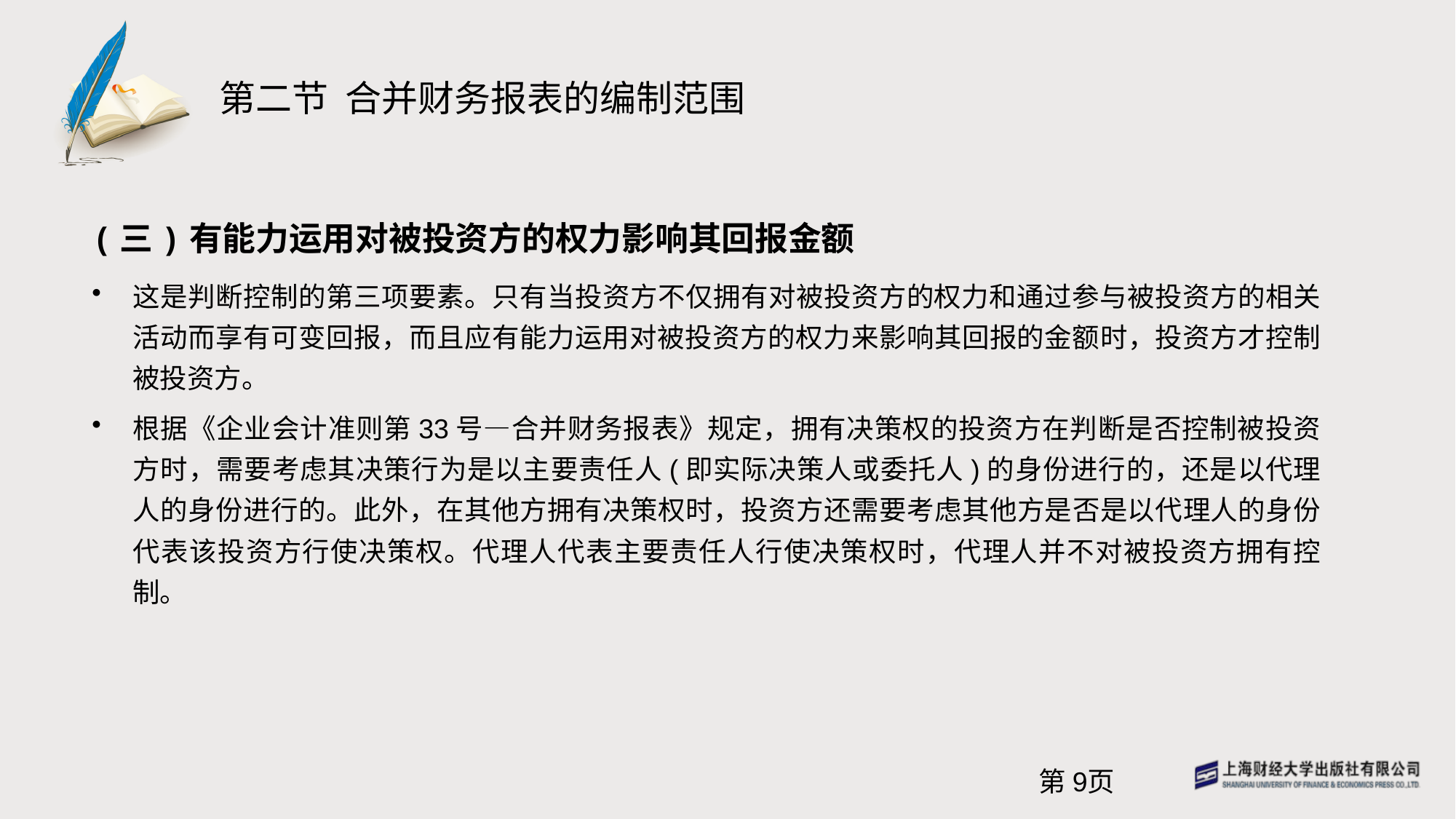

# 第二节  合并财务报表的编制范围
(三)有能力运用对被投资方的权力影响其回报金额
这是判断控制的第三项要素。只有当投资方不仅拥有对被投资方的权力和通过参与被投资方的相关活动而享有可变回报，而且应有能力运用对被投资方的权力来影响其回报的金额时，投资方才控制被投资方。
根据《企业会计准则第33号—合并财务报表》规定，拥有决策权的投资方在判断是否控制被投资方时，需要考虑其决策行为是以主要责任人(即实际决策人或委托人)的身份进行的，还是以代理人的身份进行的。此外，在其他方拥有决策权时，投资方还需要考虑其他方是否是以代理人的身份代表该投资方行使决策权。代理人代表主要责任人行使决策权时，代理人并不对被投资方拥有控制。

9